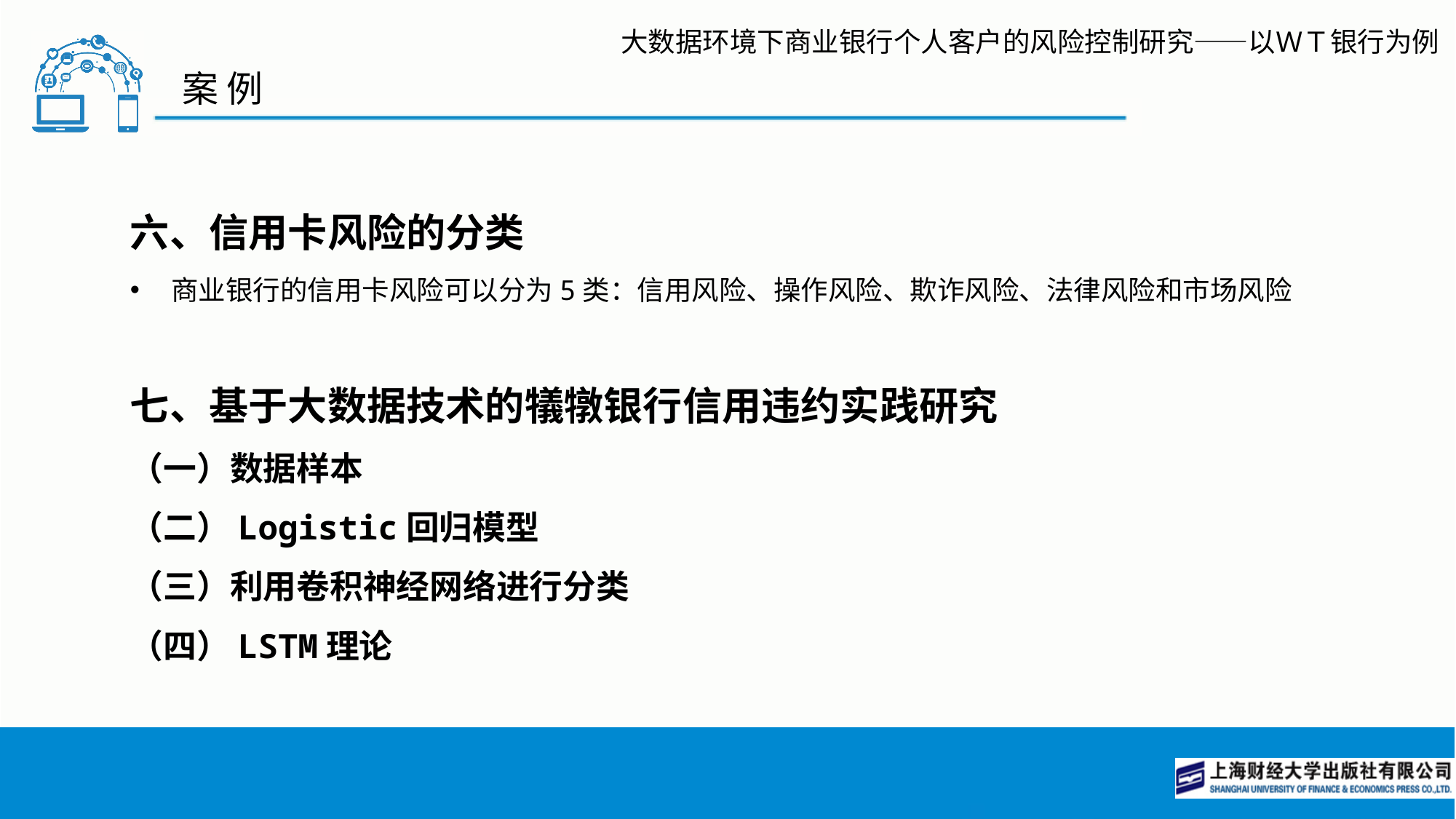

大数据环境下商业银行个人客户的风险控制研究——以ＷＴ银行为例
# 案 例
六、信用卡风险的分类
商业银行的信用卡风险可以分为5类：信用风险、操作风险、欺诈风险、法律风险和市场风险

七、基于大数据技术的犠犜银行信用违约实践研究
（一）数据样本
（二）Logistic回归模型
（三）利用卷积神经网络进行分类
（四）LSTM理论